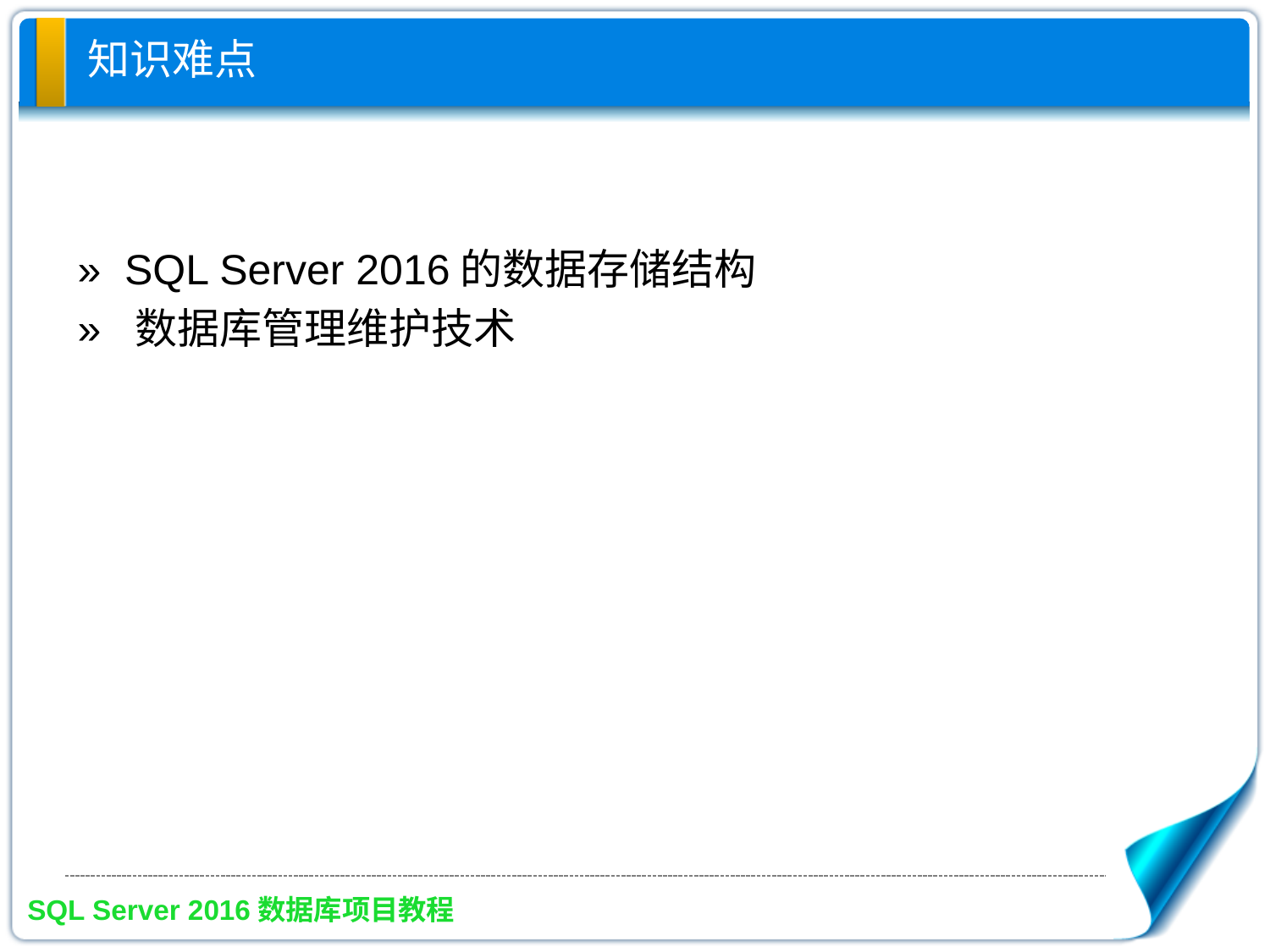

# 知识难点
»  SQL Server 2016的数据存储结构
»  数据库管理维护技术